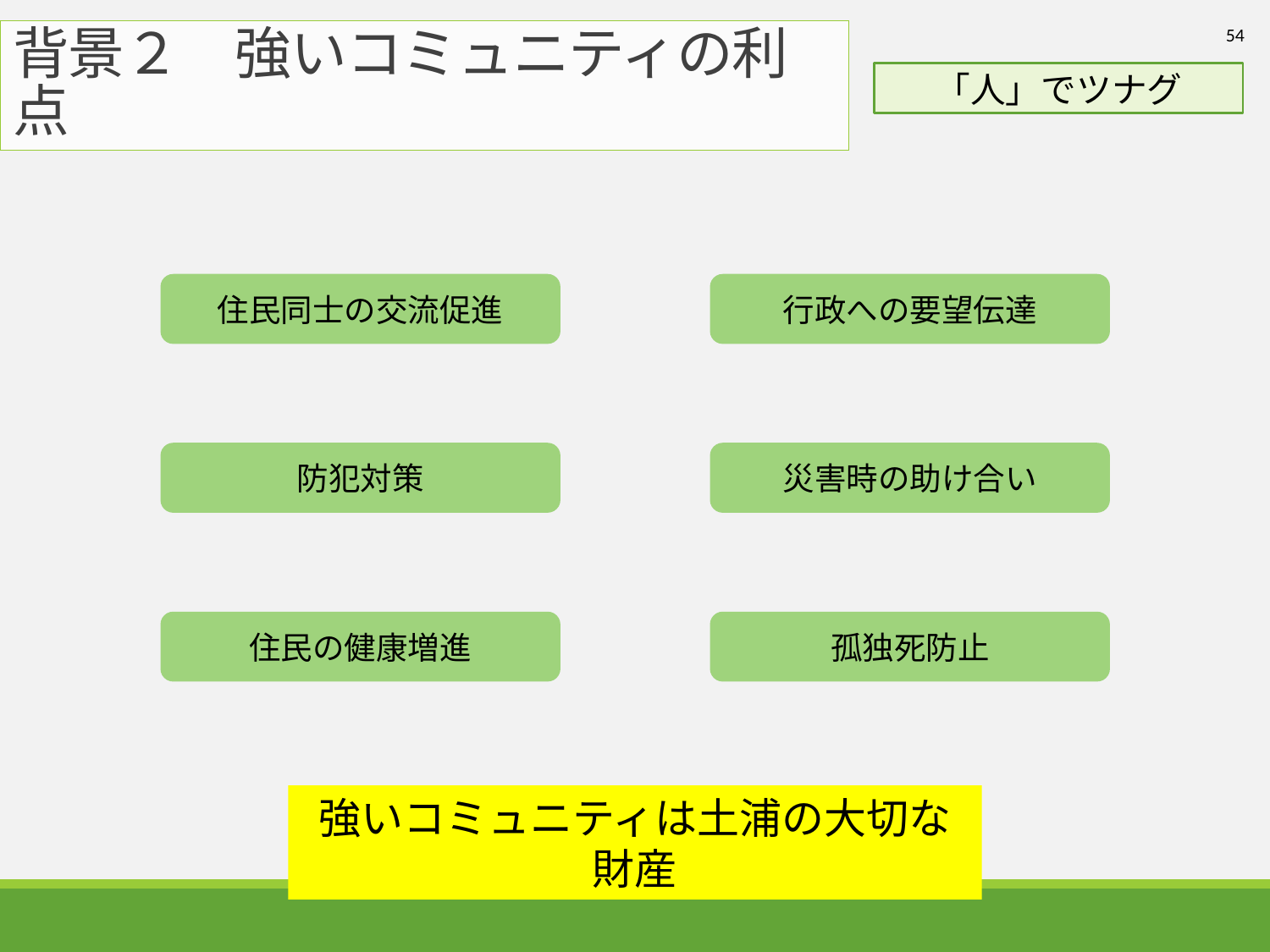

54
# 背景２　強いコミュニティの利点
「人」でツナグ
住民同士の交流促進
行政への要望伝達
防犯対策
災害時の助け合い
住民の健康増進
孤独死防止
強いコミュニティは土浦の大切な財産